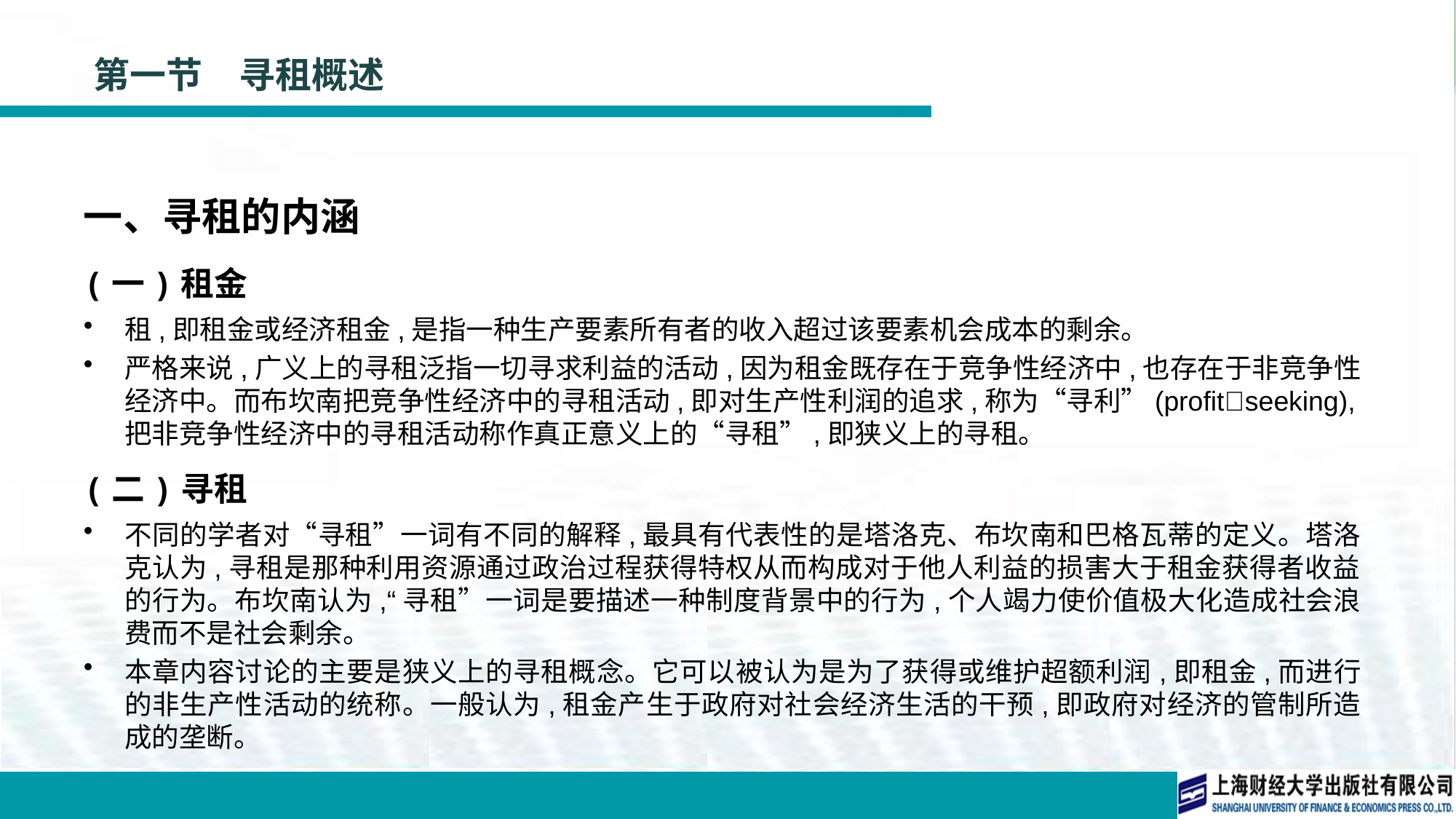

# 第一节　寻租概述
一、寻租的内涵
(一)租金
租,即租金或经济租金,是指一种生产要素所有者的收入超过该要素机会成本的剩余。
严格来说,广义上的寻租泛指一切寻求利益的活动,因为租金既存在于竞争性经济中,也存在于非竞争性经济中。而布坎南把竞争性经济中的寻租活动,即对生产性利润的追求,称为“寻利”(profit􀆼seeking),把非竞争性经济中的寻租活动称作真正意义上的“寻租”,即狭义上的寻租。
(二)寻租
不同的学者对“寻租”一词有不同的解释,最具有代表性的是塔洛克、布坎南和巴格瓦蒂的定义。塔洛克认为,寻租是那种利用资源通过政治过程获得特权从而构成对于他人利益的损害大于租金获得者收益的行为。布坎南认为,“寻租”一词是要描述一种制度背景中的行为,个人竭力使价值极大化造成社会浪费而不是社会剩余。
本章内容讨论的主要是狭义上的寻租概念。它可以被认为是为了获得或维护超额利润,即租金,而进行的非生产性活动的统称。一般认为,租金产生于政府对社会经济生活的干预,即政府对经济的管制所造成的垄断。